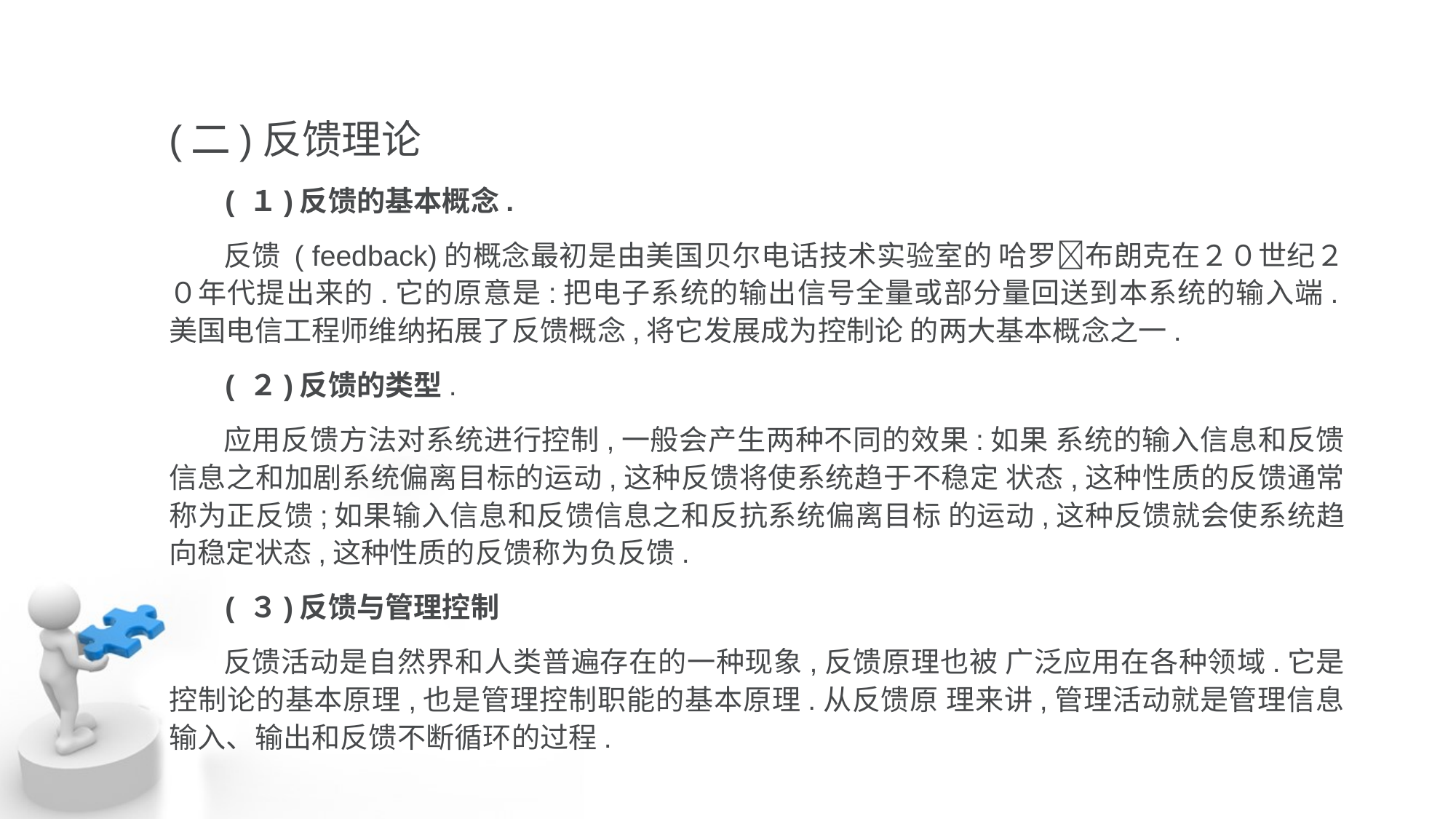

(二)反馈理论
       ( １)反馈的基本概念.
       反馈 ( feedback)的概念最初是由美国贝尔电话技术实验室的 哈罗􀅰布朗克在２０世纪２０年代提出来的.它的原意是:把电子系统的输出信号全量或部分量回送到本系统的输入端.美国电信工程师维纳拓展了反馈概念,将它发展成为控制论 的两大基本概念之一.
       ( ２)反馈的类型.
       应用反馈方法对系统进行控制,一般会产生两种不同的效果:如果 系统的输入信息和反馈信息之和加剧系统偏离目标的运动,这种反馈将使系统趋于不稳定 状态,这种性质的反馈通常称为正反馈;如果输入信息和反馈信息之和反抗系统偏离目标 的运动,这种反馈就会使系统趋向稳定状态,这种性质的反馈称为负反馈.
       ( ３)反馈与管理控制
       反馈活动是自然界和人类普遍存在的一种现象,反馈原理也被 广泛应用在各种领域.它是控制论的基本原理,也是管理控制职能的基本原理.从反馈原 理来讲,管理活动就是管理信息输入、输出和反馈不断循环的过程.